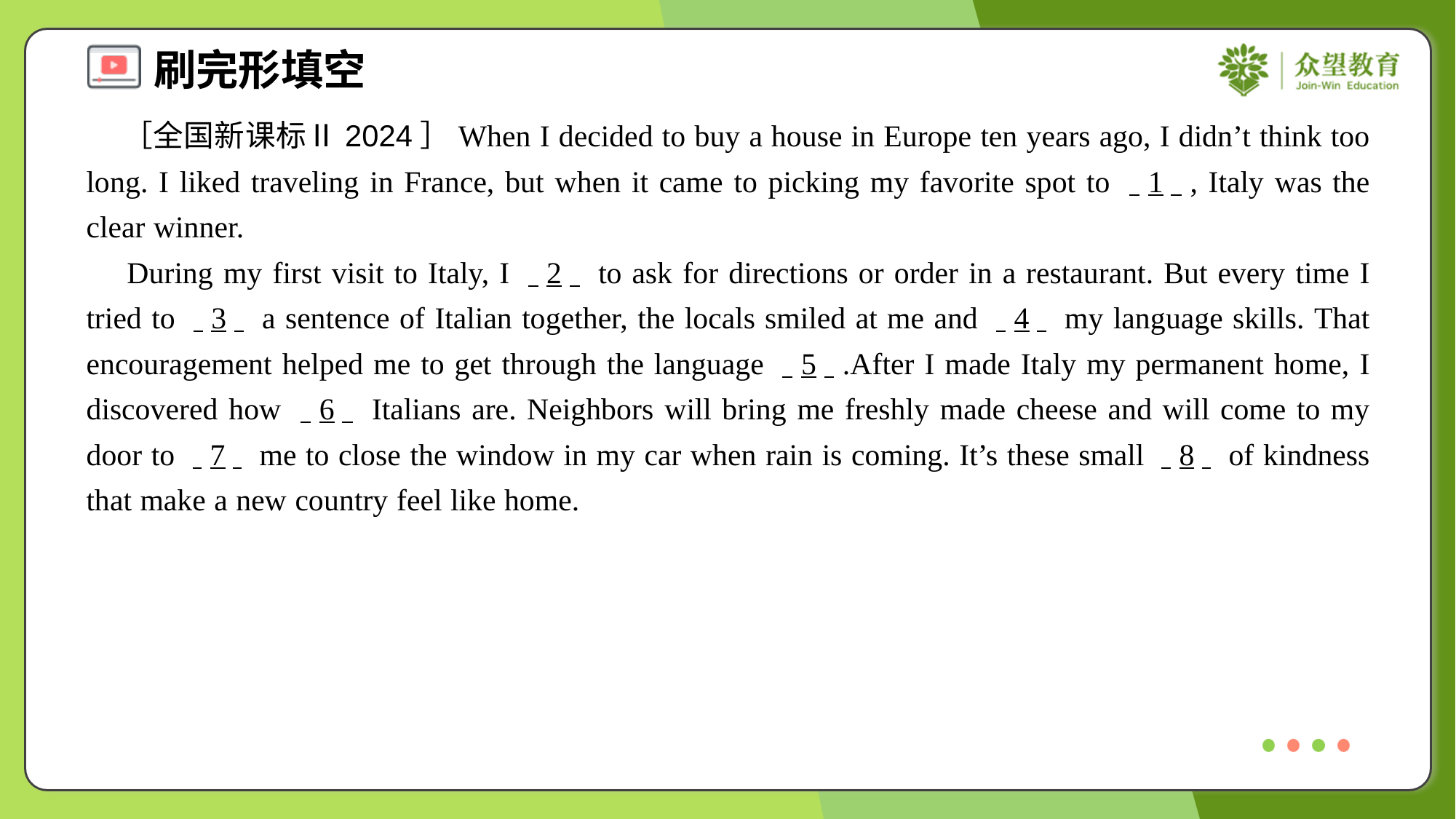

［全国新课标Ⅱ2024］When I decided to buy a house in Europe ten years ago, I didn’t think too long. I liked traveling in France, but when it came to picking my favorite spot to . .1. ., Italy was the clear winner.
    During my first visit to Italy, I . .2. . to ask for directions or order in a restaurant. But every time I tried to . .3. . a sentence of Italian together, the locals smiled at me and . .4. . my language skills. That encouragement helped me to get through the language . .5. ..After I made Italy my permanent home, I discovered how . .6. . Italians are. Neighbors will bring me freshly made cheese and will come to my door to . .7. . me to close the window in my car when rain is coming. It’s these small . .8. . of kindness that make a new country feel like home.